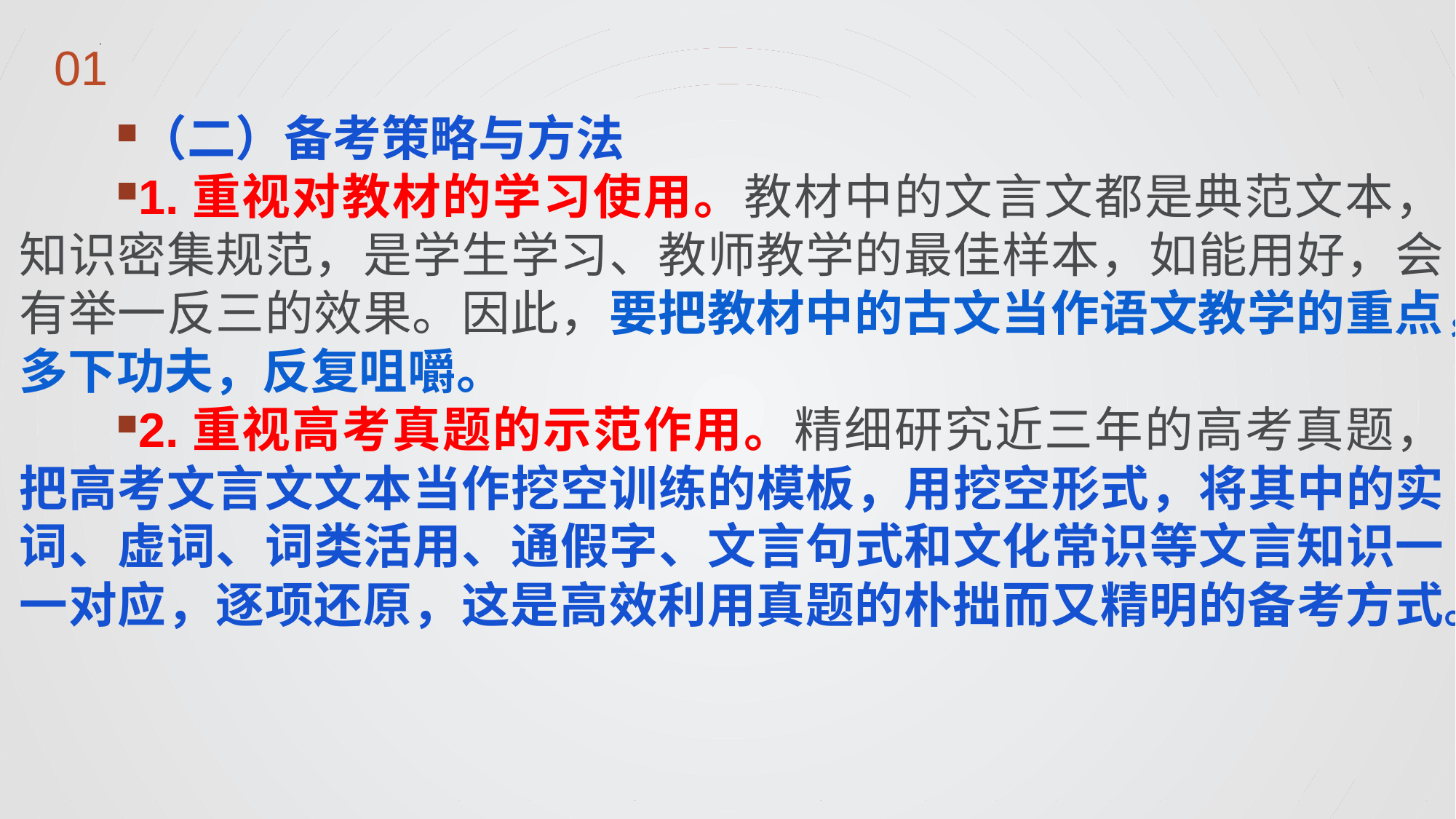

（二）备考策略与方法
1.重视对教材的学习使用。教材中的文言文都是典范文本，知识密集规范，是学生学习、教师教学的最佳样本，如能用好，会有举一反三的效果。因此，要把教材中的古文当作语文教学的重点，多下功夫，反复咀嚼。
2.重视高考真题的示范作用。精细研究近三年的高考真题，把高考文言文文本当作挖空训练的模板，用挖空形式，将其中的实词、虚词、词类活用、通假字、文言句式和文化常识等文言知识一一对应，逐项还原，这是高效利用真题的朴拙而又精明的备考方式。